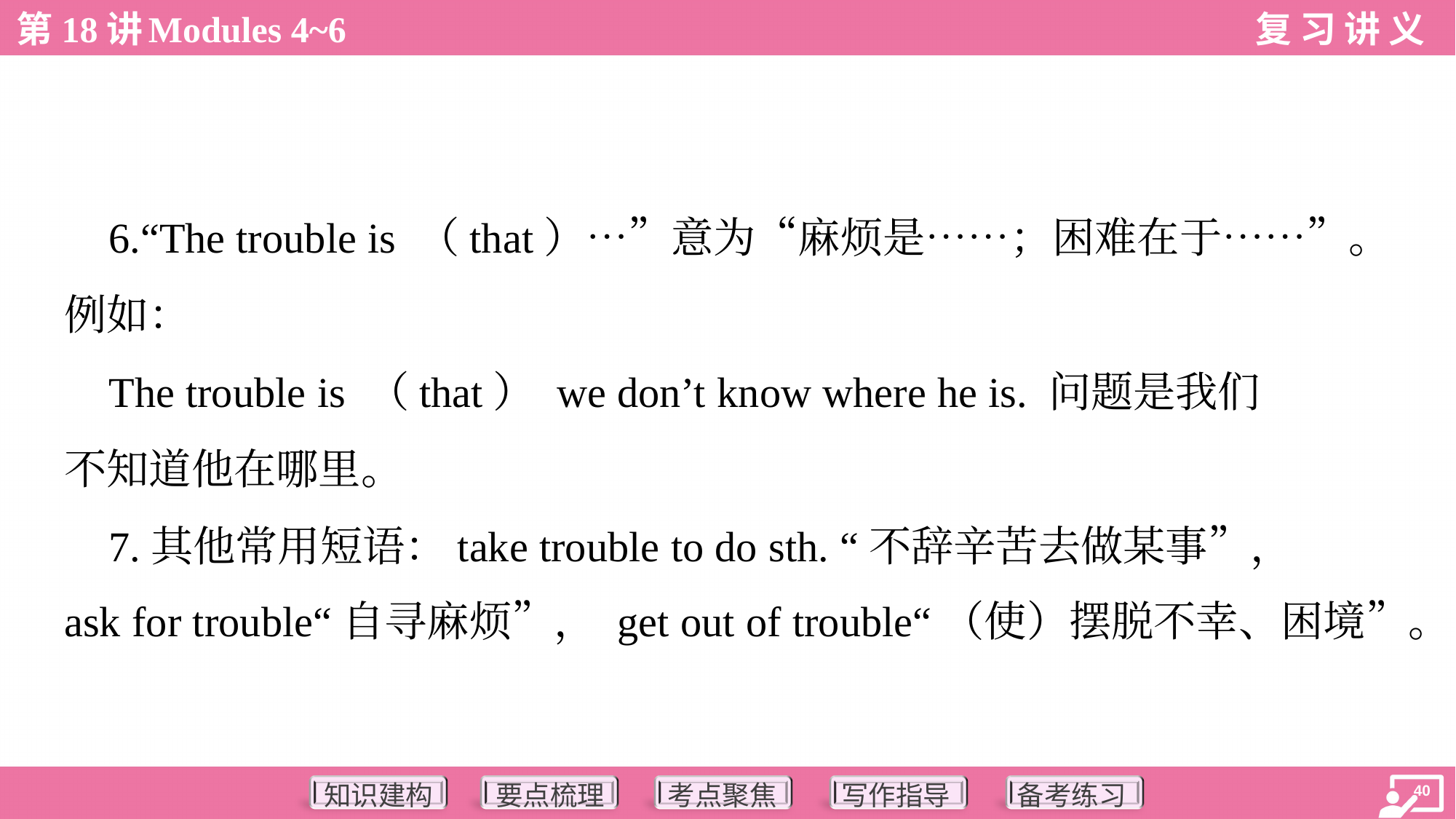

6.“The trouble is （that）…”意为“麻烦是……；困难在于……”。
例如：
    The trouble is （that） we don’t know where he is. 问题是我们
不知道他在哪里。
    7.其他常用短语：take trouble to do sth. “不辞辛苦去做某事”，
ask for trouble“自寻麻烦”， get out of trouble“（使）摆脱不幸、困境”。